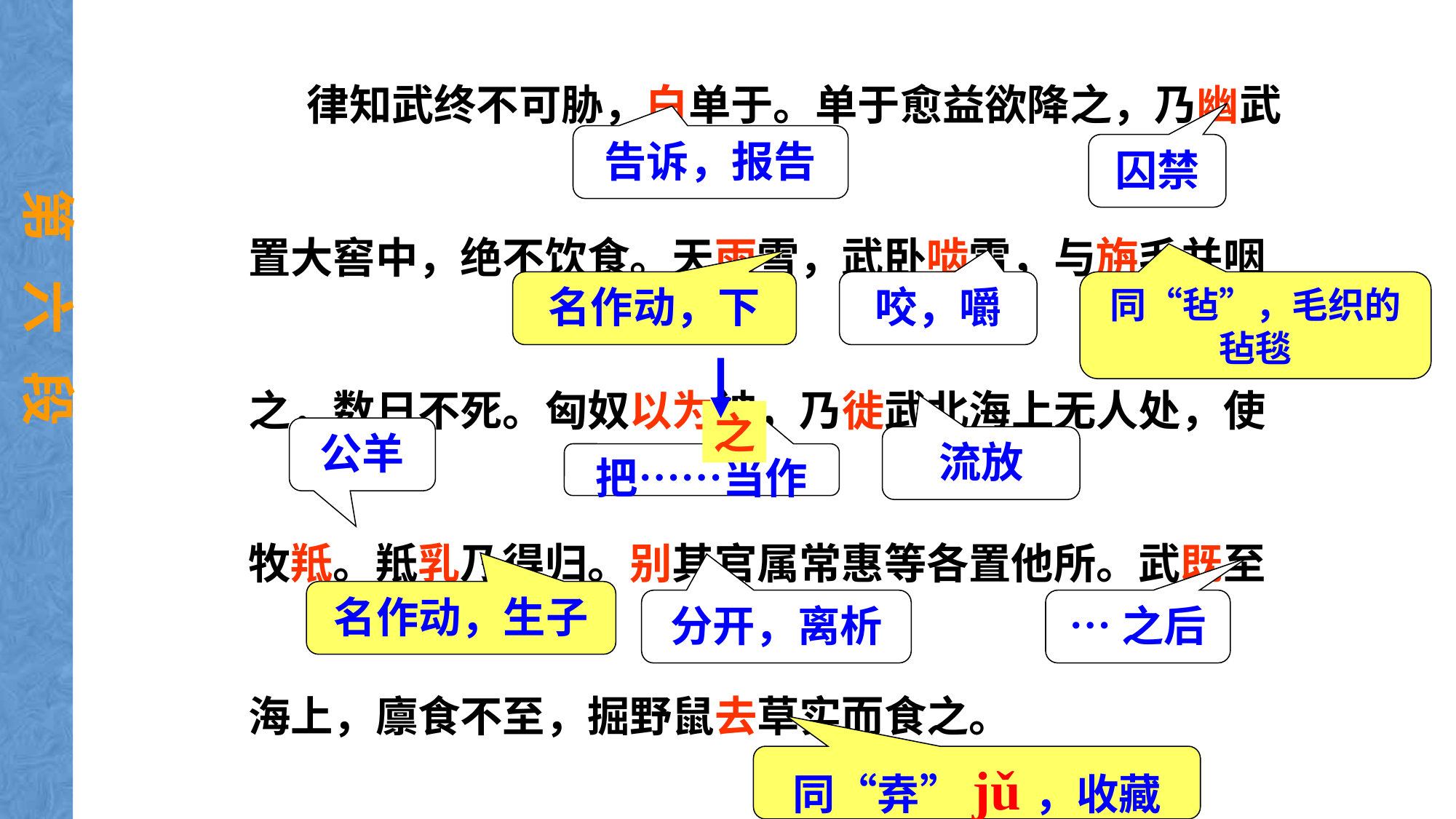

律知武终不可胁，白单于。单于愈益欲降之，乃幽武置大窖中，绝不饮食。天雨雪，武卧啮雪，与旃毛并咽之，数日不死。匈奴以为神，乃徙武北海上无人处，使牧羝。羝乳乃得归。别其官属常惠等各置他所。武既至海上，廪食不至，掘野鼠去草实而食之。
告诉，报告
囚禁
第   六   段
名作动，下
咬，嚼
同“毡”，毛织的毡毯

之
公羊
流放
把……当作
名作动，生子
…之后
分开，离析
同“弆”jǔ，收藏